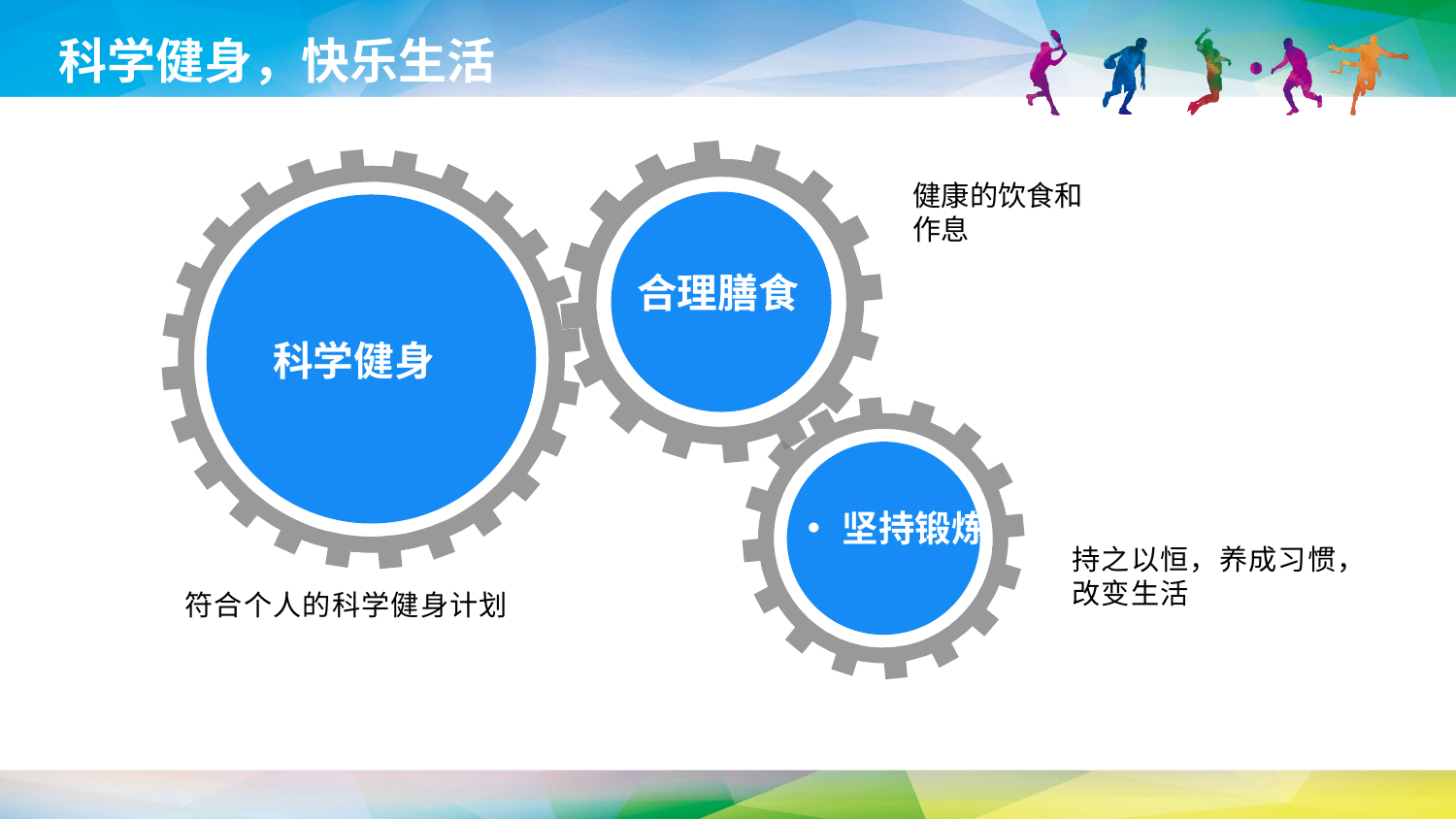

科学健身，快乐生活

健康的饮食和作息

合理膳食

科学健身

坚持锻炼
持之以恒，养成习惯，改变生活
符合个人的科学健身计划
延时符